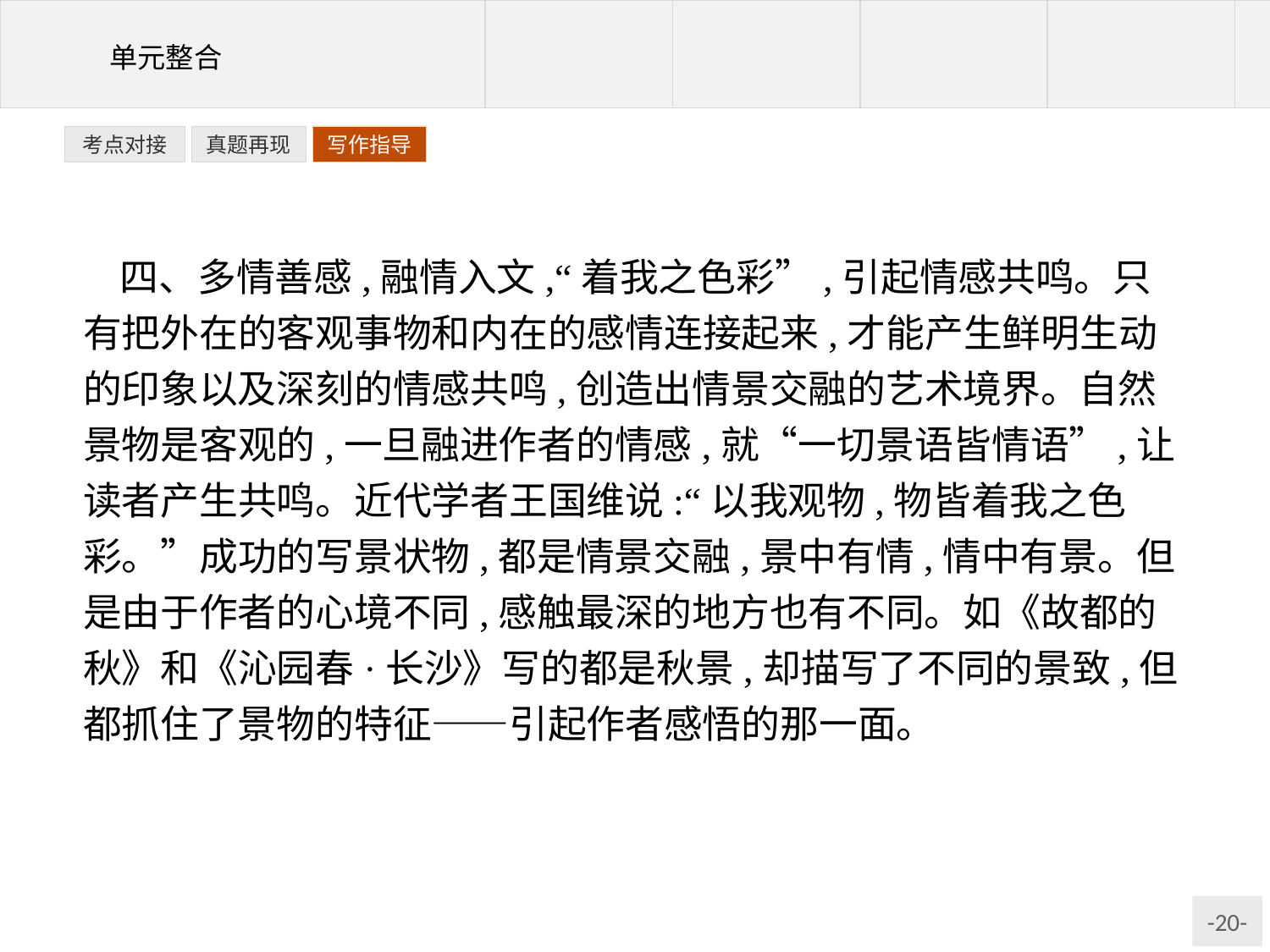

写作指导
考点对接
真题再现
四、多情善感,融情入文,“着我之色彩”,引起情感共鸣。只有把外在的客观事物和内在的感情连接起来,才能产生鲜明生动的印象以及深刻的情感共鸣,创造出情景交融的艺术境界。自然景物是客观的,一旦融进作者的情感,就“一切景语皆情语”,让读者产生共鸣。近代学者王国维说:“以我观物,物皆着我之色彩。”成功的写景状物,都是情景交融,景中有情,情中有景。但是由于作者的心境不同,感触最深的地方也有不同。如《故都的秋》和《沁园春·长沙》写的都是秋景,却描写了不同的景致,但都抓住了景物的特征——引起作者感悟的那一面。